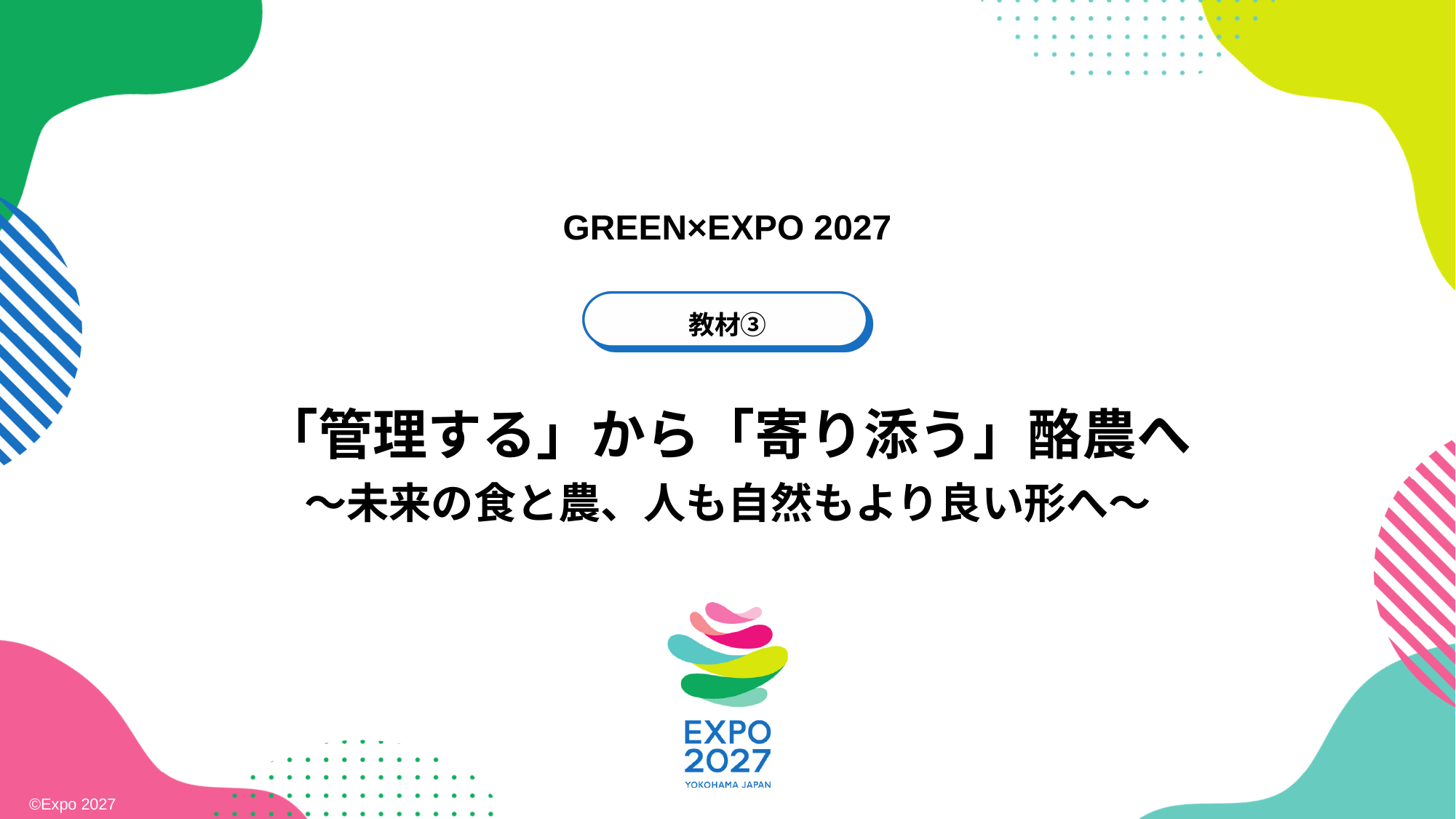

GREEN×EXPO 2027

教材③
「管理する」から「寄り添う」酪農へ
～未来の食と農、人も自然もより良い形へ～